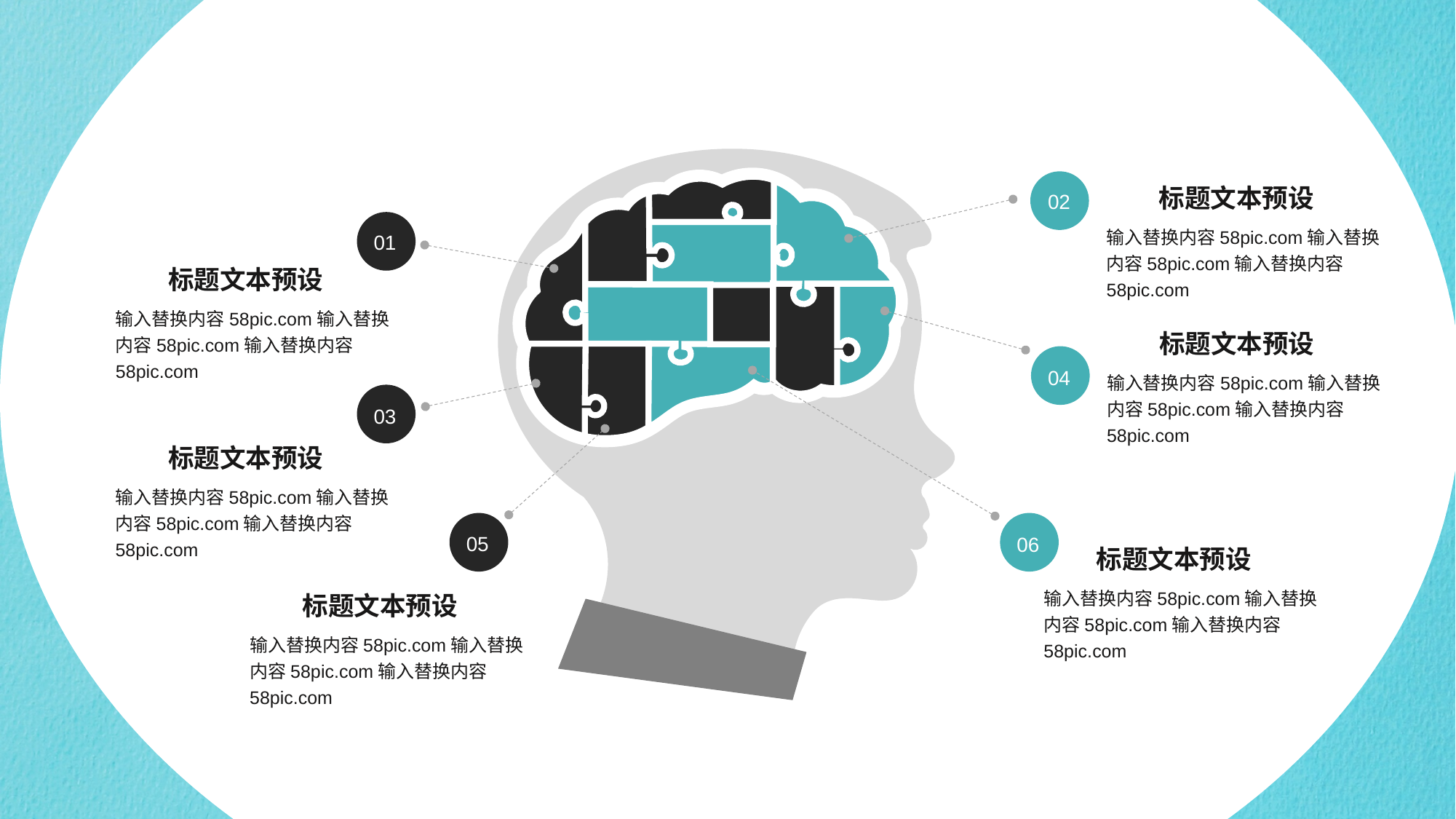

标题文本预设

02

输入替换内容58pic.com输入替换内容58pic.com输入替换内容58pic.com

01

标题文本预设

输入替换内容58pic.com输入替换内容58pic.com输入替换内容58pic.com

标题文本预设

04
输入替换内容58pic.com输入替换内容58pic.com输入替换内容58pic.com

03

标题文本预设
输入替换内容58pic.com输入替换内容58pic.com输入替换内容58pic.com

05
06
标题文本预设
输入替换内容58pic.com输入替换内容58pic.com输入替换内容58pic.com
标题文本预设
输入替换内容58pic.com输入替换内容58pic.com输入替换内容58pic.com